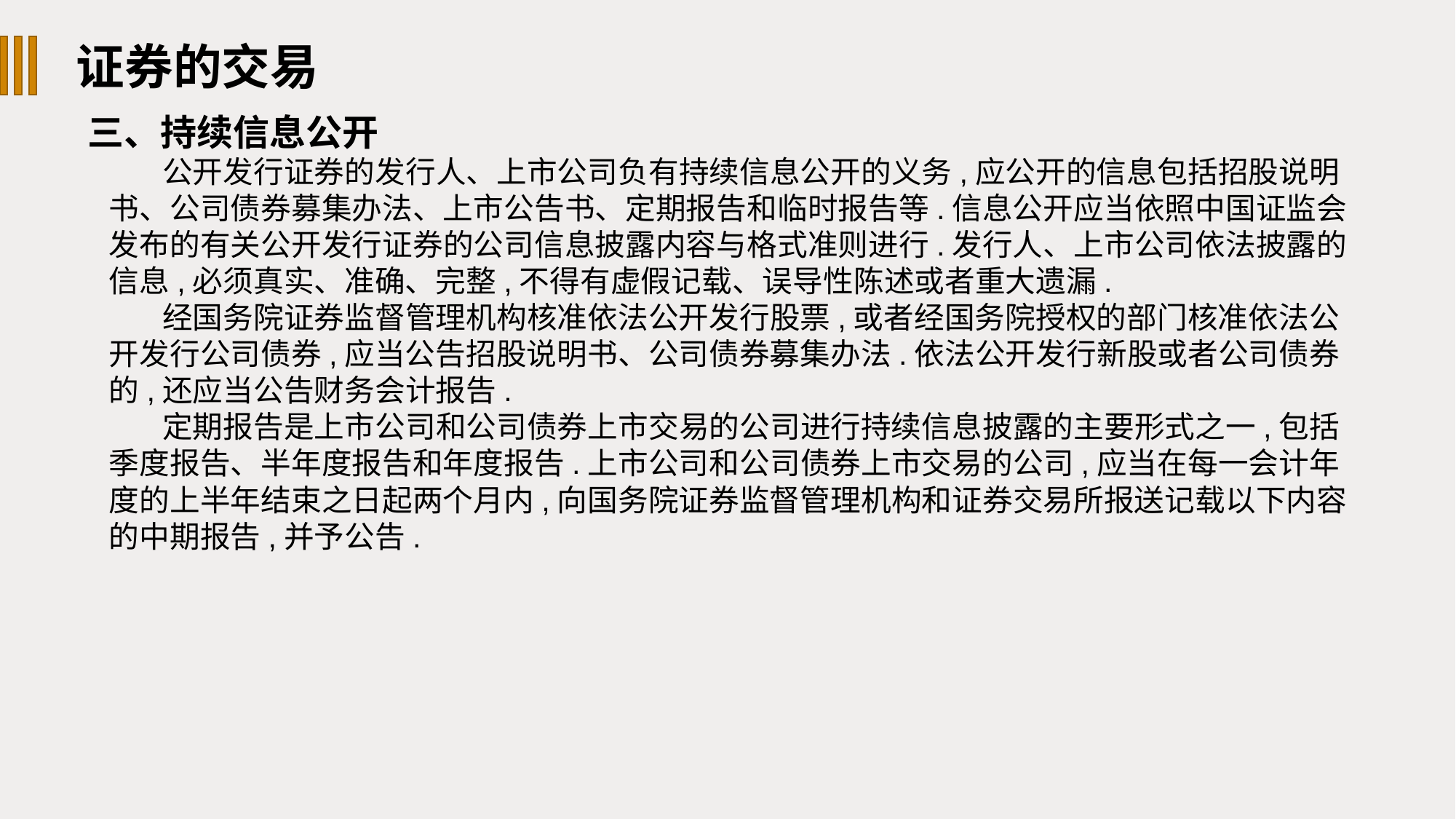

证券的交易

三、持续信息公开
公开发行证券的发行人、上市公司负有持续信息公开的义务,应公开的信息包括招股说明书、公司债券募集办法、上市公告书、定期报告和临时报告等.信息公开应当依照中国证监会发布的有关公开发行证券的公司信息披露内容与格式准则进行.发行人、上市公司依法披露的信息,必须真实、准确、完整,不得有虚假记载、误导性陈述或者重大遗漏.
经国务院证券监督管理机构核准依法公开发行股票,或者经国务院授权的部门核准依法公开发行公司债券,应当公告招股说明书、公司债券募集办法.依法公开发行新股或者公司债券的,还应当公告财务会计报告.
定期报告是上市公司和公司债券上市交易的公司进行持续信息披露的主要形式之一,包括季度报告、半年度报告和年度报告.上市公司和公司债券上市交易的公司,应当在每一会计年度的上半年结束之日起两个月内,向国务院证券监督管理机构和证券交易所报送记载以下内容的中期报告,并予公告.